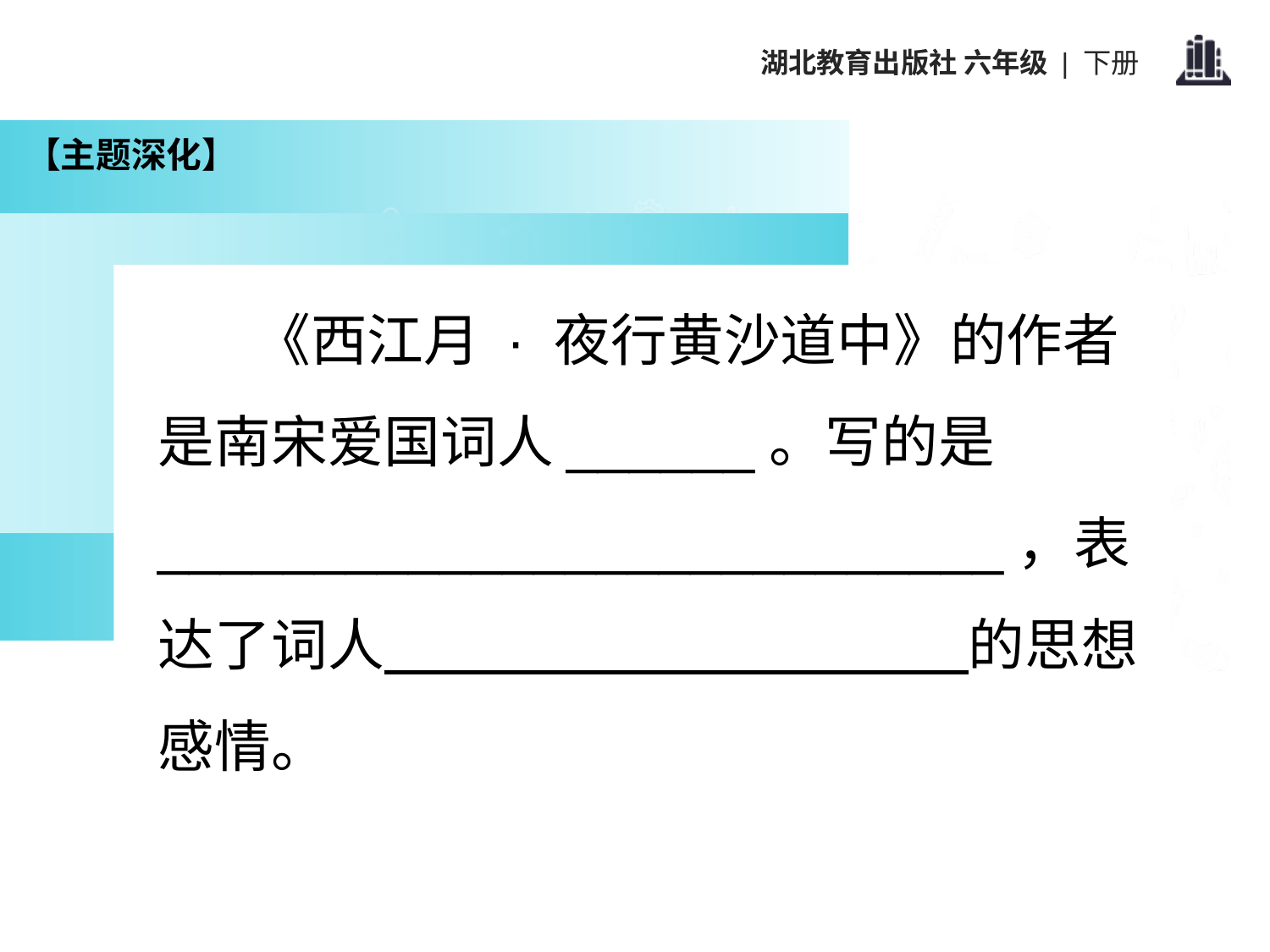

【主题深化】
         《西江月 · 夜行黄沙道中》的作者是南宋爱国词人______。写的是___________________________，表达了词人                                              的思想感情。